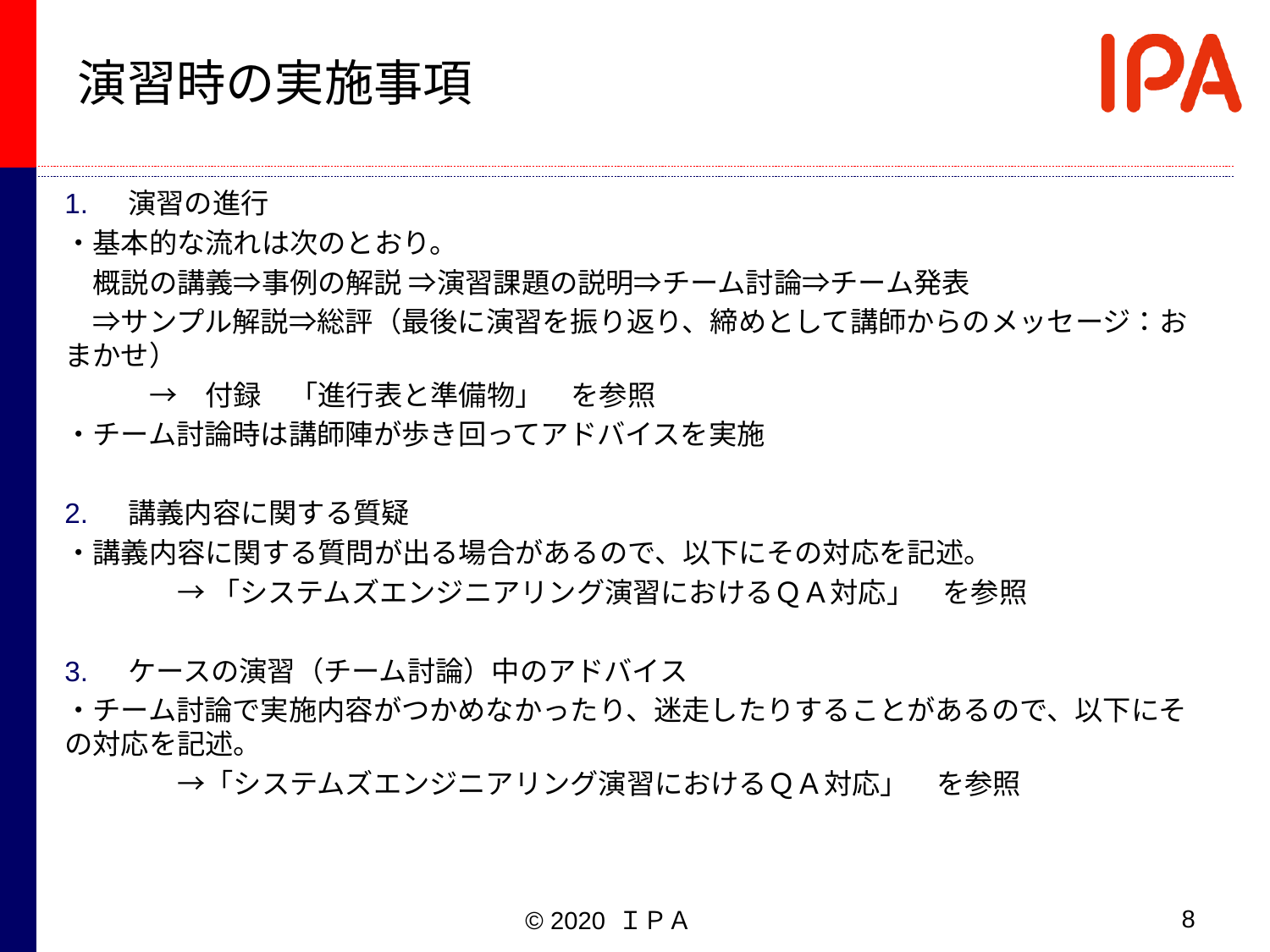

演習時の実施事項
演習の進行
・基本的な流れは次のとおり。
　概説の講義⇒事例の解説 ⇒演習課題の説明⇒チーム討論⇒チーム発表
　⇒サンプル解説⇒総評（最後に演習を振り返り、締めとして講師からのメッセージ：おまかせ）
　　　→　付録　「進行表と準備物」　を参照
・チーム討論時は講師陣が歩き回ってアドバイスを実施

講義内容に関する質疑
・講義内容に関する質問が出る場合があるので、以下にその対応を記述。
　　　　→ 「システムズエンジニアリング演習におけるＱＡ対応」　を参照

ケースの演習（チーム討論）中のアドバイス
・チーム討論で実施内容がつかめなかったり、迷走したりすることがあるので、以下にその対応を記述。
　　　　→「システムズエンジニアリング演習におけるＱＡ対応」　を参照

8
© 2020 ＩＰＡ